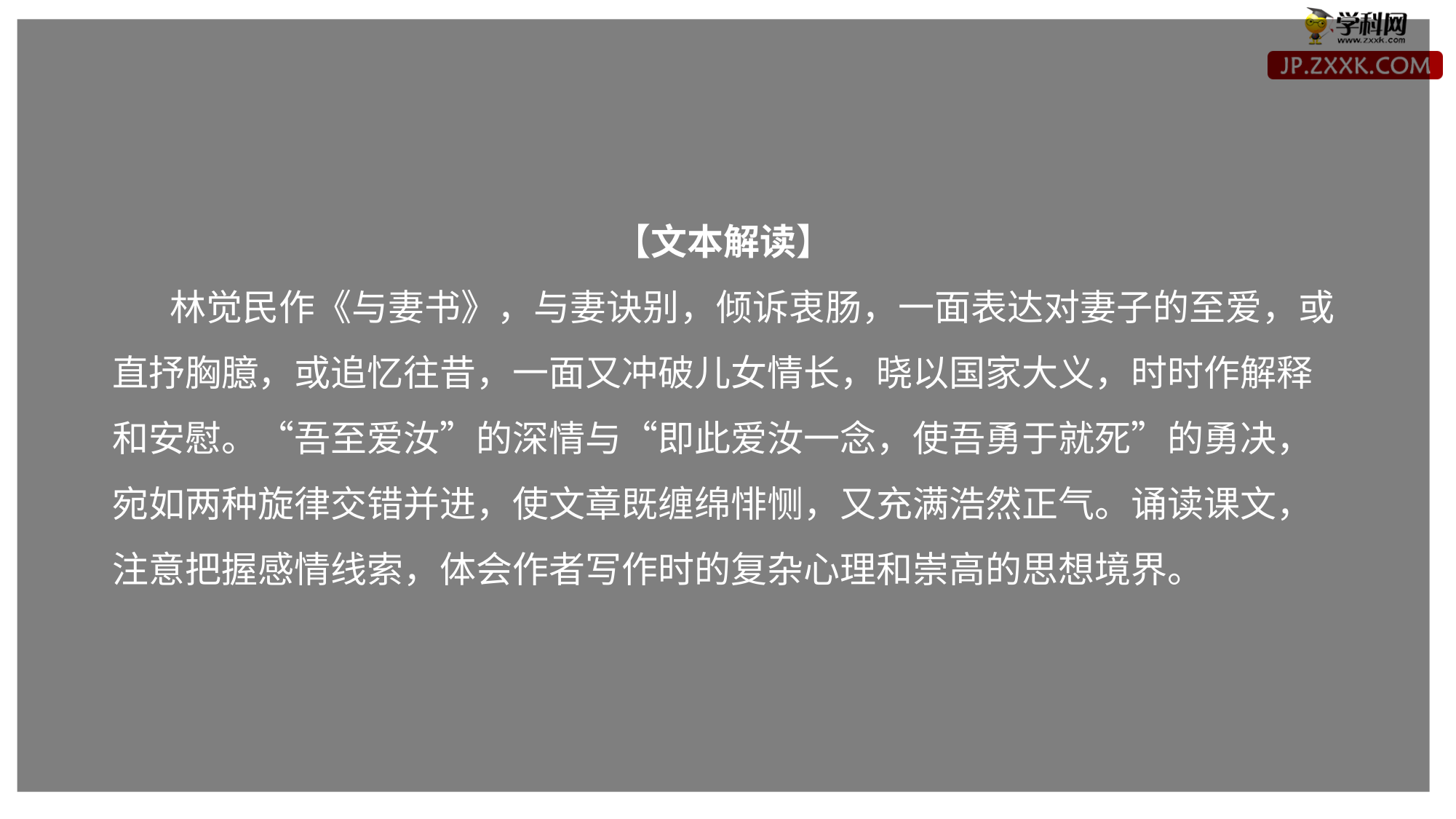

【文本解读】
      林觉民作《与妻书》，与妻诀别，倾诉衷肠，一面表达对妻子的至爱，或直抒胸臆，或追忆往昔，一面又冲破儿女情长，晓以国家大义，时时作解释和安慰。“吾至爱汝”的深情与“即此爱汝一念，使吾勇于就死”的勇决，宛如两种旋律交错并进，使文章既缠绵悱恻，又充满浩然正气。诵读课文，注意把握感情线索，体会作者写作时的复杂心理和崇高的思想境界。